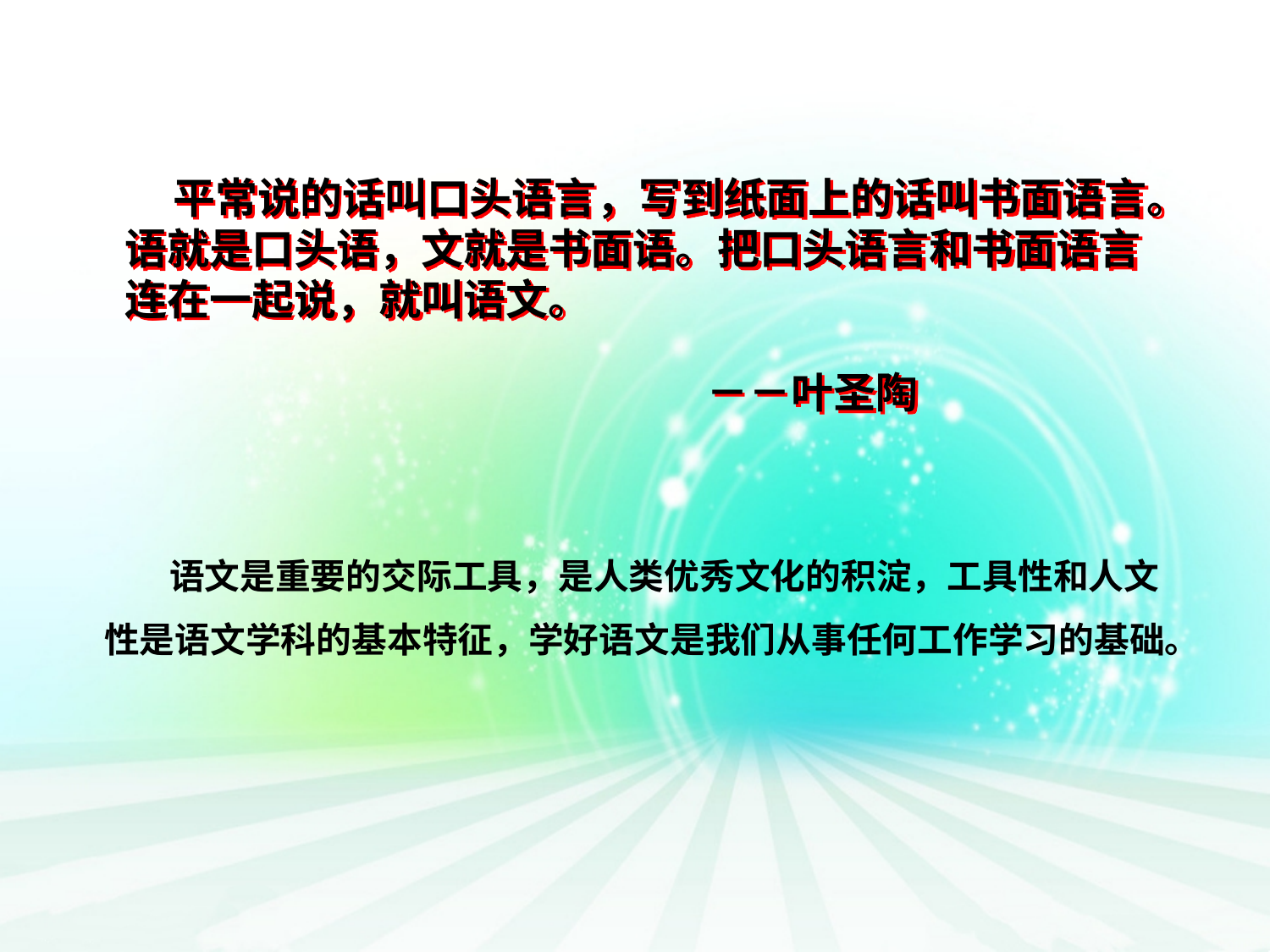

平常说的话叫口头语言，写到纸面上的话叫书面语言。语就是口头语，文就是书面语。把口头语言和书面语言连在一起说，就叫语文。
　　　　　　　　　                     －－叶圣陶
        语文是重要的交际工具，是人类优秀文化的积淀，工具性和人文性是语文学科的基本特征，学好语文是我们从事任何工作学习的基础。